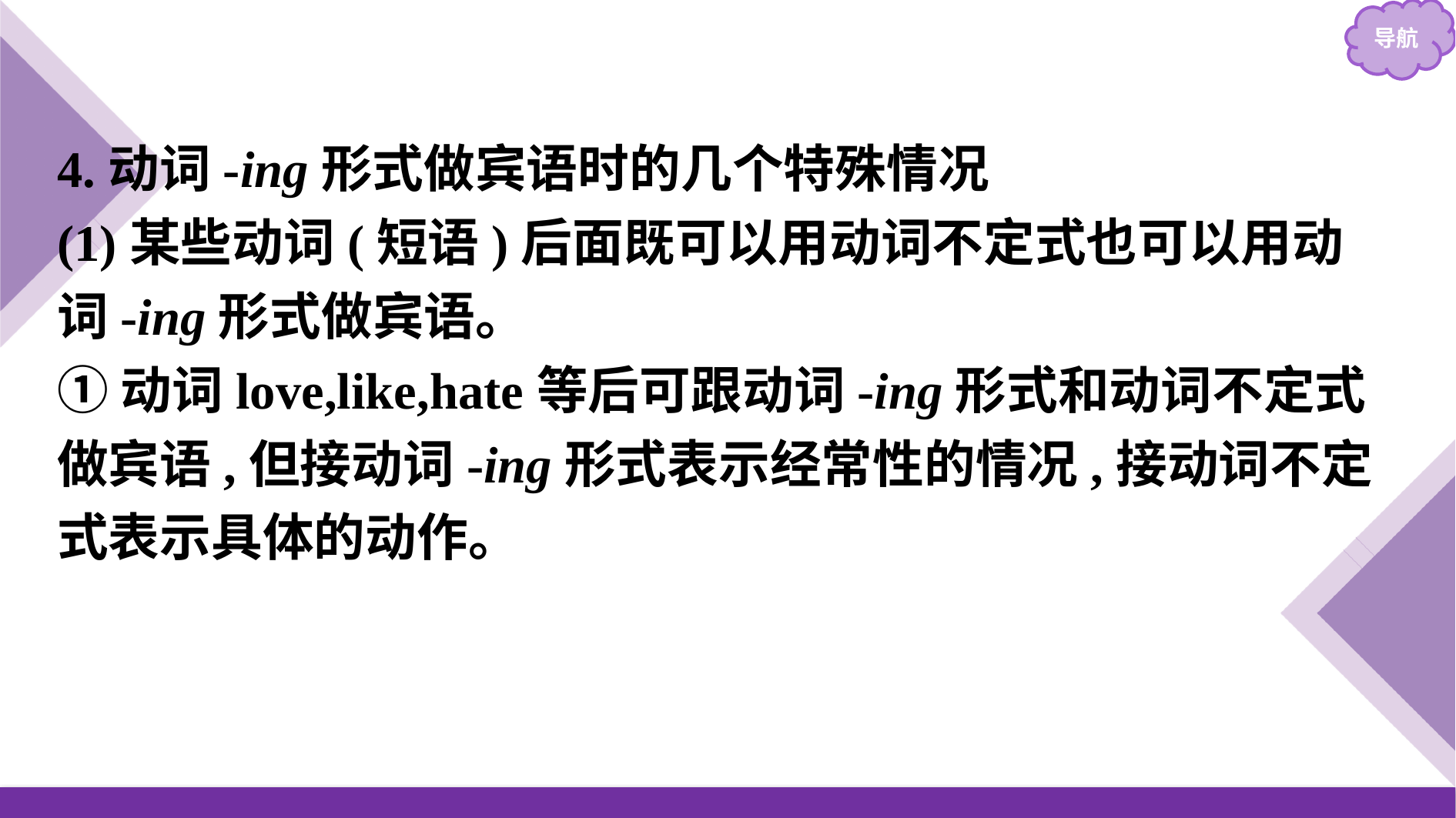

4.动词-ing形式做宾语时的几个特殊情况
(1)某些动词(短语)后面既可以用动词不定式也可以用动词-ing形式做宾语。
①动词love,like,hate等后可跟动词-ing形式和动词不定式做宾语,但接动词-ing形式表示经常性的情况,接动词不定式表示具体的动作。